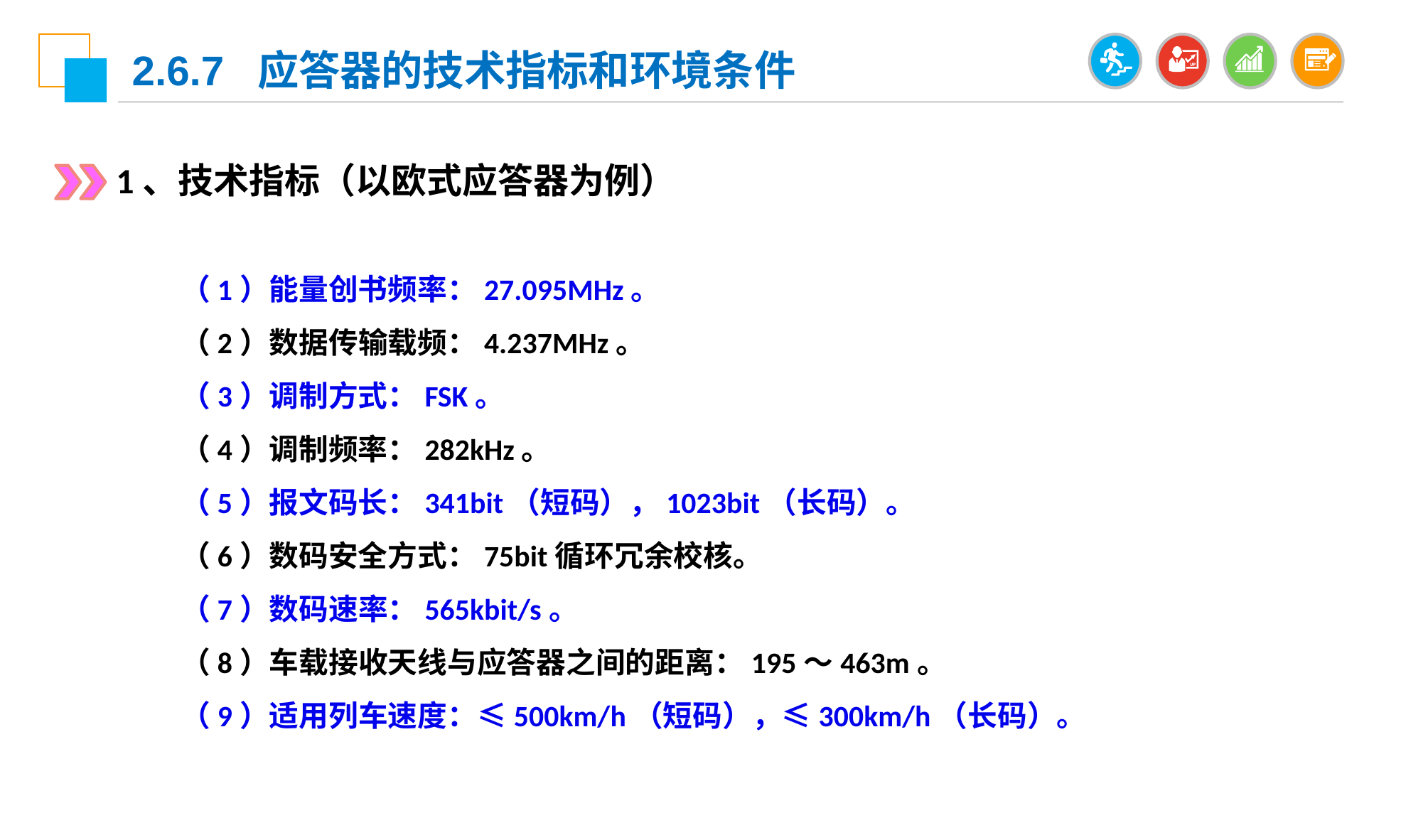

2.6.7  应答器的技术指标和环境条件
1、技术指标（以欧式应答器为例）

（1）能量创书频率：27.095MHz。
（2）数据传输载频：4.237MHz。
（3）调制方式：FSK。
（4）调制频率：282kHz。
（5）报文码长：341bit（短码），1023bit（长码）。
（6）数码安全方式：75bit循环冗余校核。
（7）数码速率：565kbit/s。
（8）车载接收天线与应答器之间的距离：195～463m。
（9）适用列车速度：≤500km/h（短码），≤300km/h（长码）。